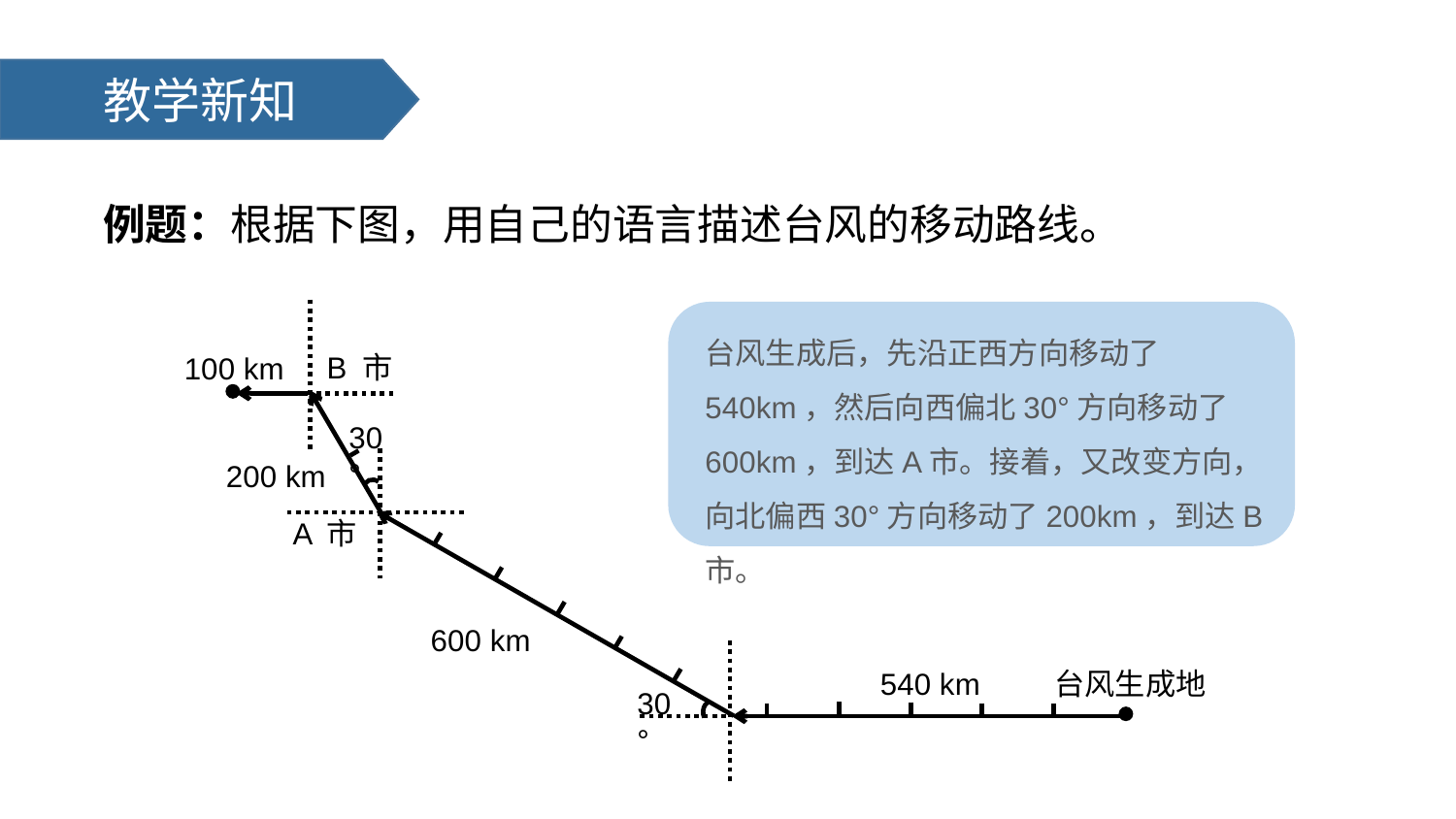

教学新知
例题：根据下图，用自己的语言描述台风的移动路线。
100 km
30°

200 km
600 km
540 km
30°

台风生成后，先沿正西方向移动了540km，然后向西偏北30°方向移动了600km，到达A市。接着，又改变方向，向北偏西30°方向移动了200km，到达B市。
B 市

A 市
台风生成地